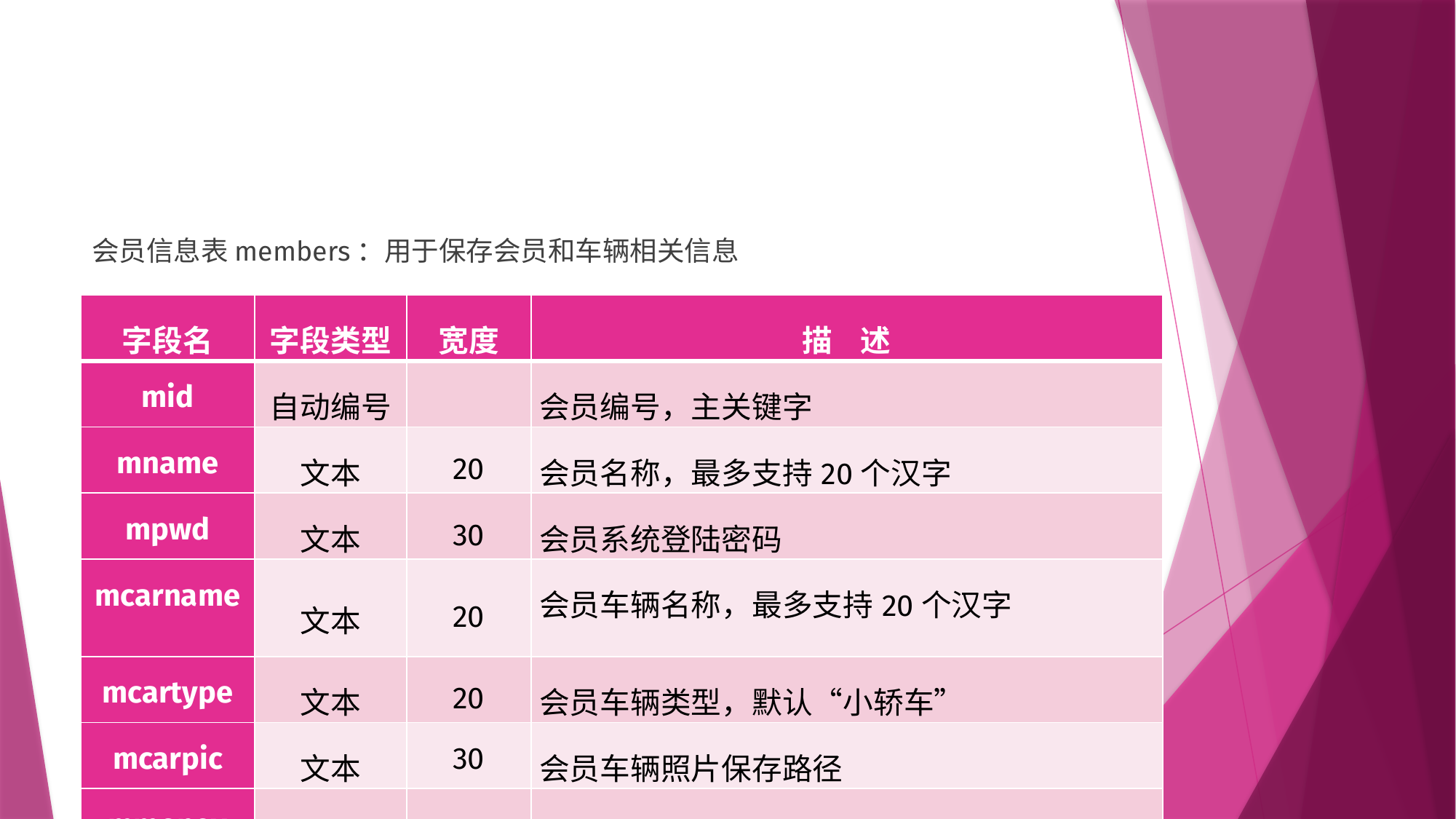

#
会员信息表members：用于保存会员和车辆相关信息
| 字段名 | 字段类型 | 宽度 | 描 述 |
| --- | --- | --- | --- |
| mid | 自动编号 |  | 会员编号，主关键字 |
| mname | 文本 | 20 | 会员名称，最多支持20个汉字 |
| mpwd | 文本 | 30 | 会员系统登陆密码 |
| mcarname | 文本 | 20 | 会员车辆名称，最多支持20个汉字 |
| mcartype | 文本 | 20 | 会员车辆类型，默认“小轿车” |
| mcarpic | 文本 | 30 | 会员车辆照片保存路径 |
| mmoney | 数字 |  | 会员账户上当前的金额，默认0元 |